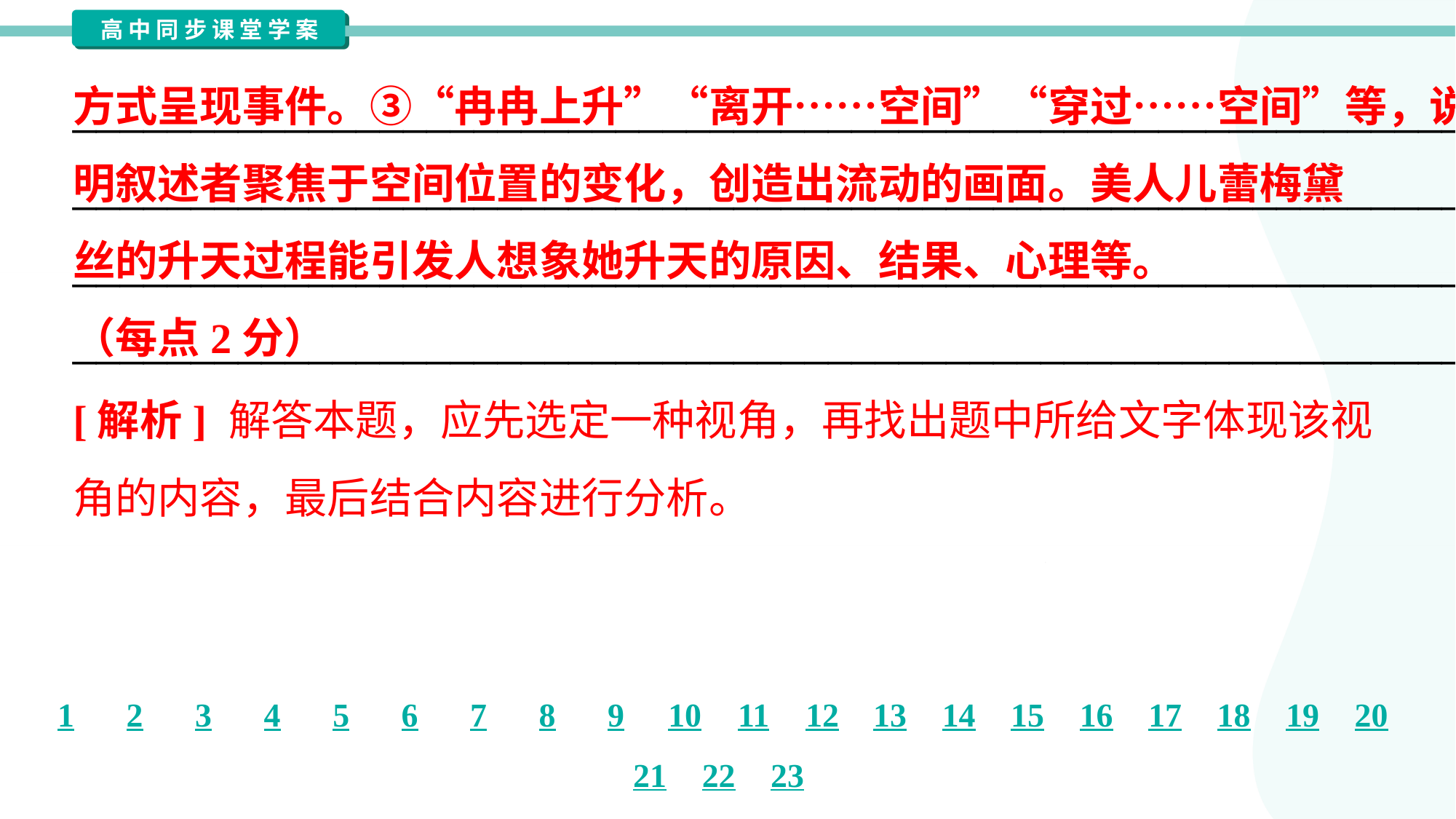

方式呈现事件。③“冉冉上升”“离开……空间”“穿过……空间”等，说
明叙述者聚焦于空间位置的变化，创造出流动的画面。美人儿蕾梅黛
丝的升天过程能引发人想象她升天的原因、结果、心理等。
（每点2分）
_____________________________________________________________
_____________________________________________________________
_____________________________________________________________
_____________________________________________________________
[解析] 解答本题，应先选定一种视角，再找出题中所给文字体现该视
角的内容，最后结合内容进行分析。